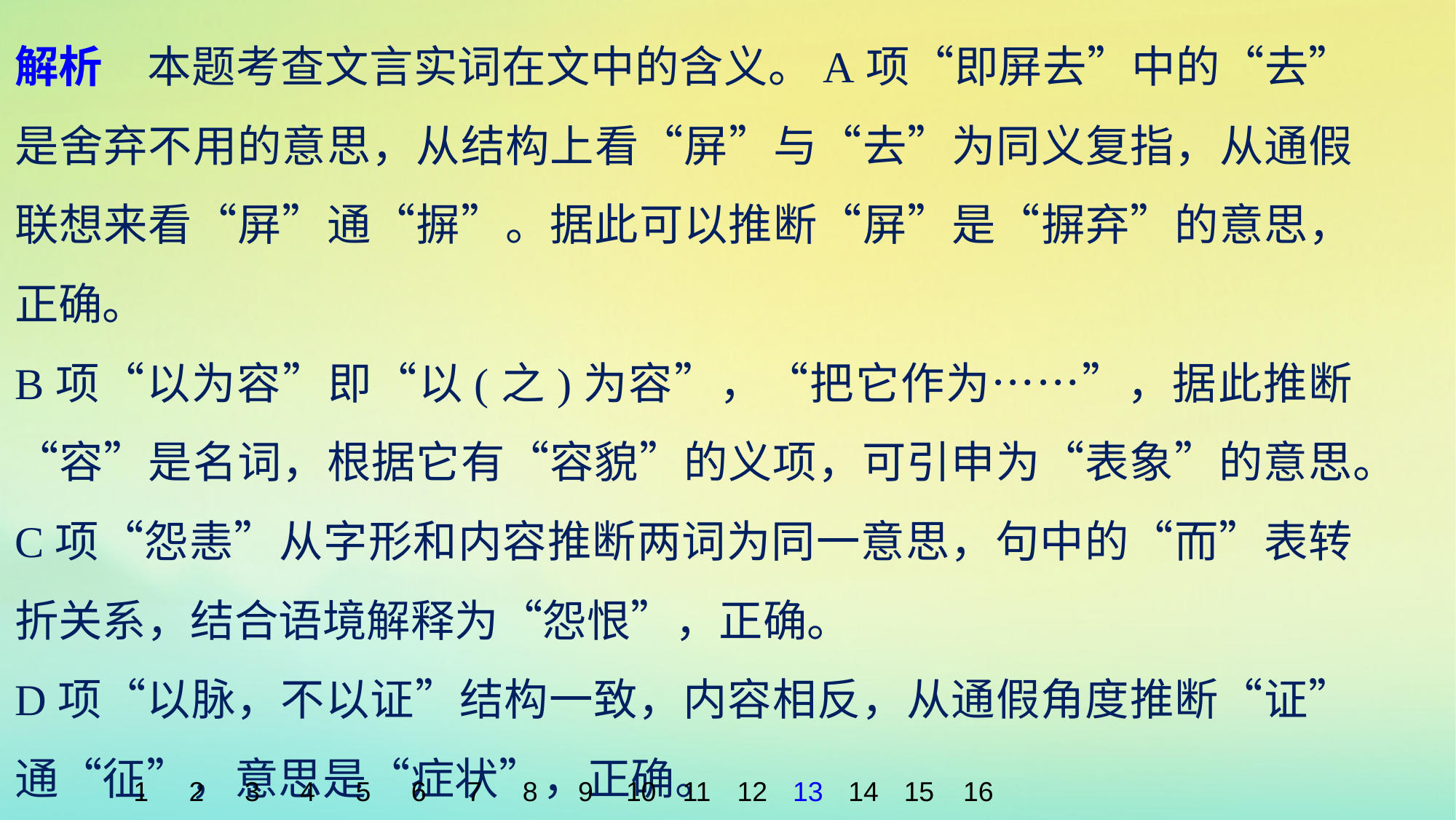

解析　本题考查文言实词在文中的含义。A项“即屏去”中的“去”是舍弃不用的意思，从结构上看“屏”与“去”为同义复指，从通假联想来看“屏”通“摒”。据此可以推断“屏”是“摒弃”的意思，正确。
B项“以为容”即“以(之)为容”，“把它作为……”，据此推断“容”是名词，根据它有“容貌”的义项，可引申为“表象”的意思。
C项“怨恚”从字形和内容推断两词为同一意思，句中的“而”表转折关系，结合语境解释为“怨恨”，正确。
D项“以脉，不以证”结构一致，内容相反，从通假角度推断“证”通“征”，意思是“症状”，正确。
1
2
3
4
5
6
7
8
9
10
11
12
13
14
15
16